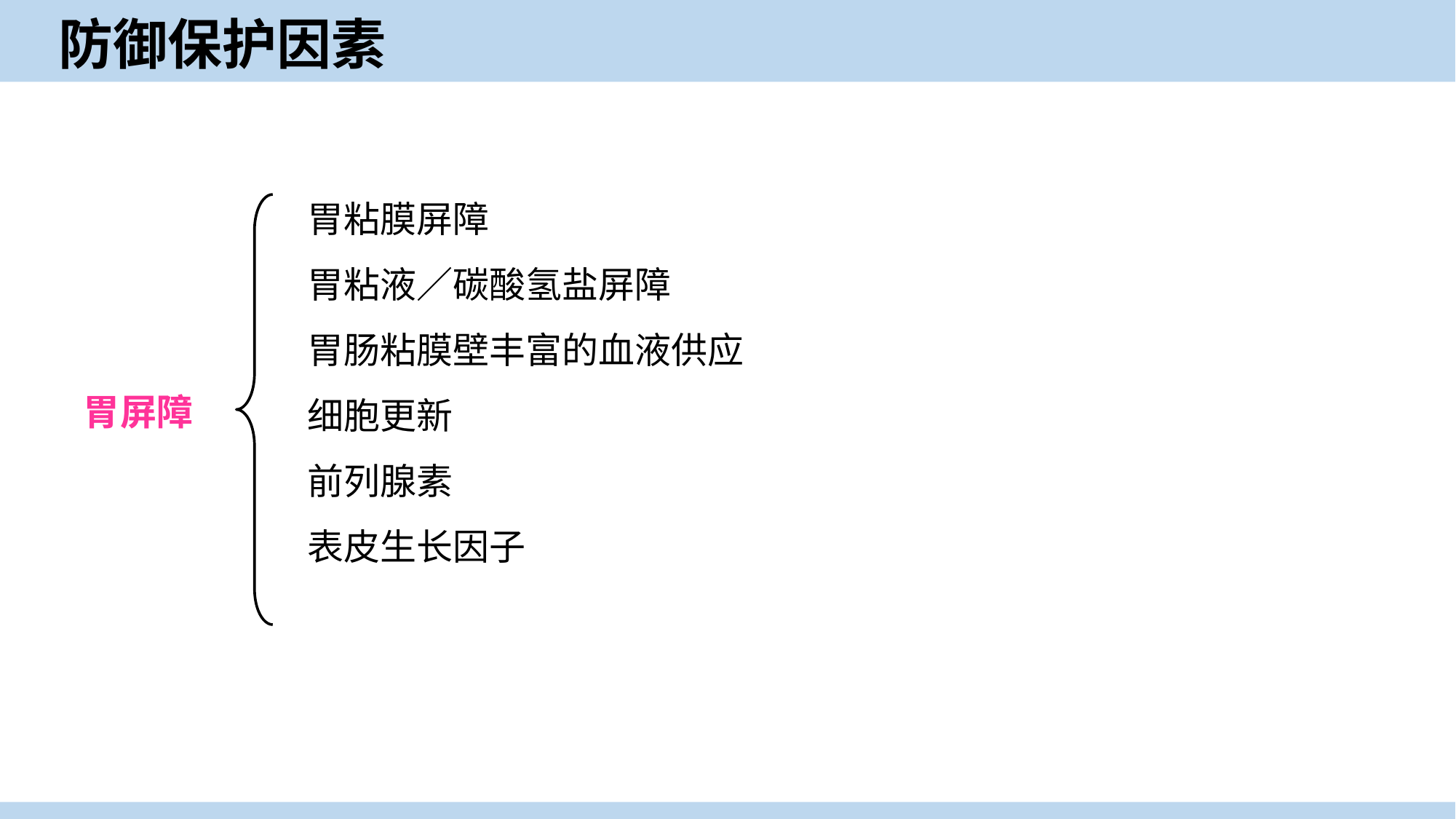

# 防御保护因素
胃粘膜屏障
胃粘液／碳酸氢盐屏障
胃肠粘膜壁丰富的血液供应
细胞更新
前列腺素
表皮生长因子

胃屏障